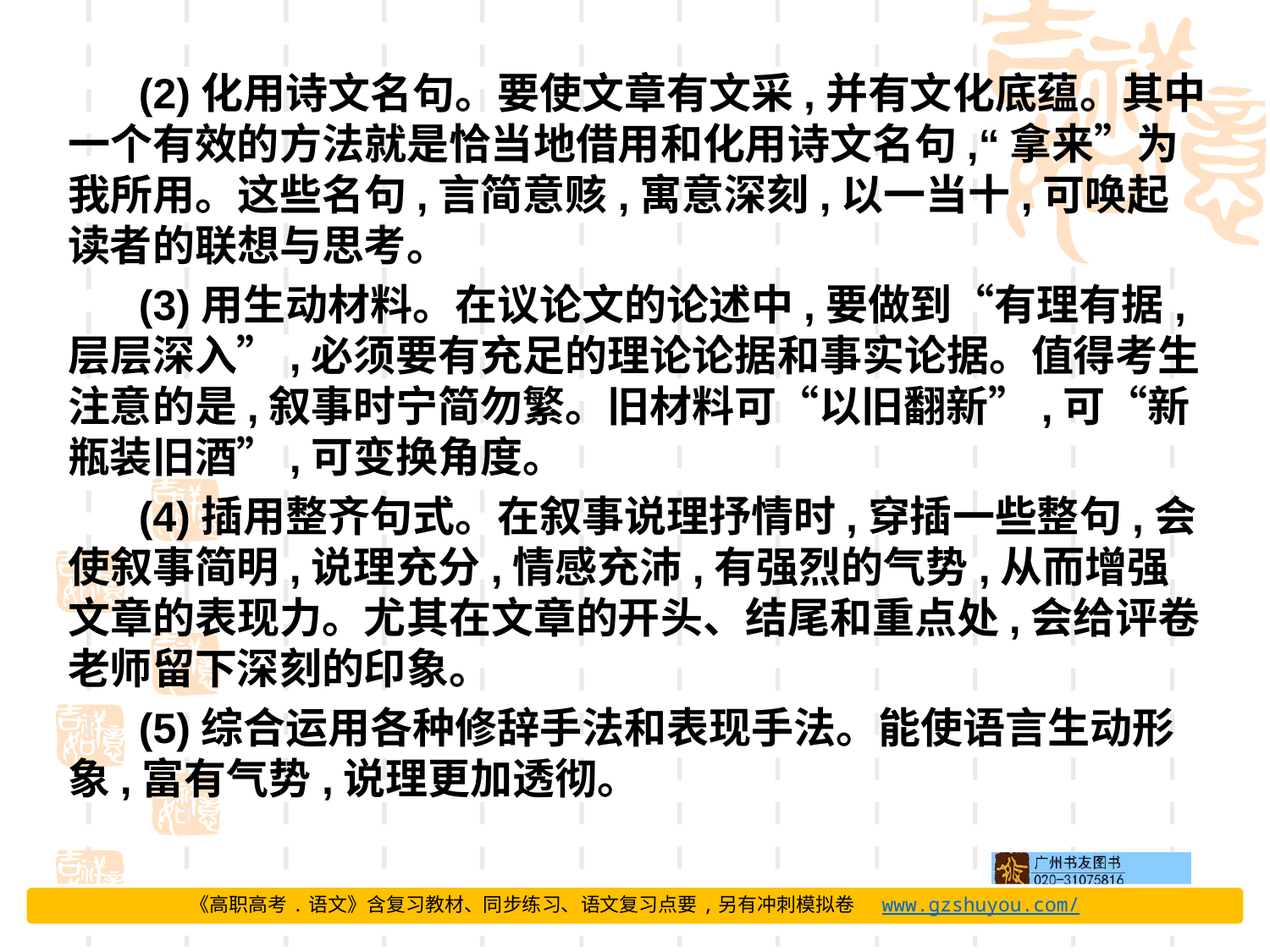

(2)化用诗文名句。要使文章有文采,并有文化底蕴。其中一个有效的方法就是恰当地借用和化用诗文名句,“拿来”为我所用。这些名句,言简意赅,寓意深刻,以一当十,可唤起读者的联想与思考。
      (3)用生动材料。在议论文的论述中,要做到“有理有据,层层深入”,必须要有充足的理论论据和事实论据。值得考生注意的是,叙事时宁简勿繁。旧材料可“以旧翻新”,可“新瓶装旧酒”,可变换角度。
      (4)插用整齐句式。在叙事说理抒情时,穿插一些整句,会使叙事简明,说理充分,情感充沛,有强烈的气势,从而增强文章的表现力。尤其在文章的开头、结尾和重点处,会给评卷老师留下深刻的印象。
      (5)综合运用各种修辞手法和表现手法。能使语言生动形象,富有气势,说理更加透彻。